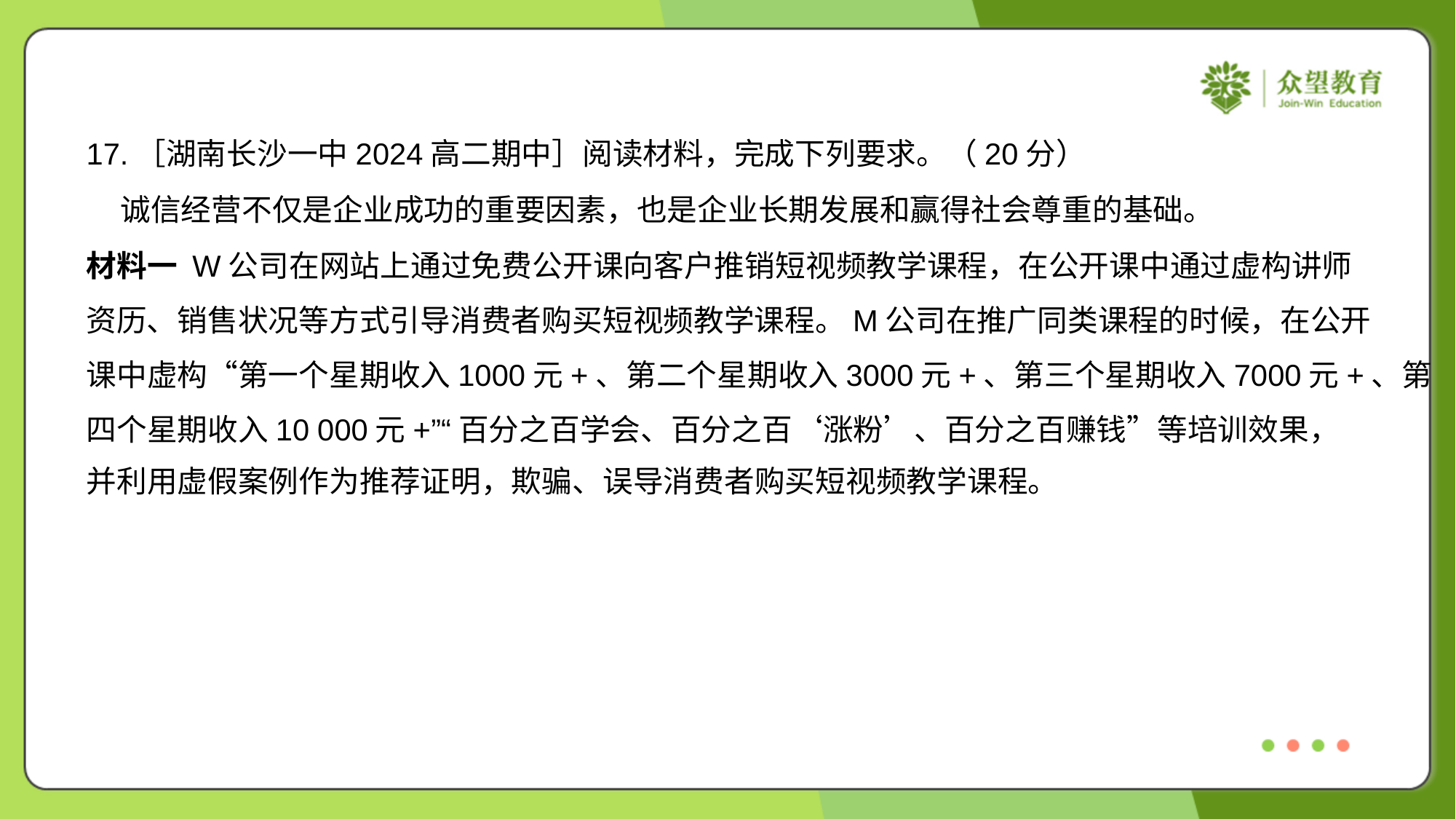

17.［湖南长沙一中2024高二期中］阅读材料，完成下列要求。（20分）
    诚信经营不仅是企业成功的重要因素，也是企业长期发展和赢得社会尊重的基础。
材料一 W公司在网站上通过免费公开课向客户推销短视频教学课程，在公开课中通过虚构讲师
资历、销售状况等方式引导消费者购买短视频教学课程。M公司在推广同类课程的时候，在公开
课中虚构“第一个星期收入1000元+、第二个星期收入3000元+、第三个星期收入7000元+、第
四个星期收入10 000元+”“百分之百学会、百分之百‘涨粉’、百分之百赚钱”等培训效果，
并利用虚假案例作为推荐证明，欺骗、误导消费者购买短视频教学课程。